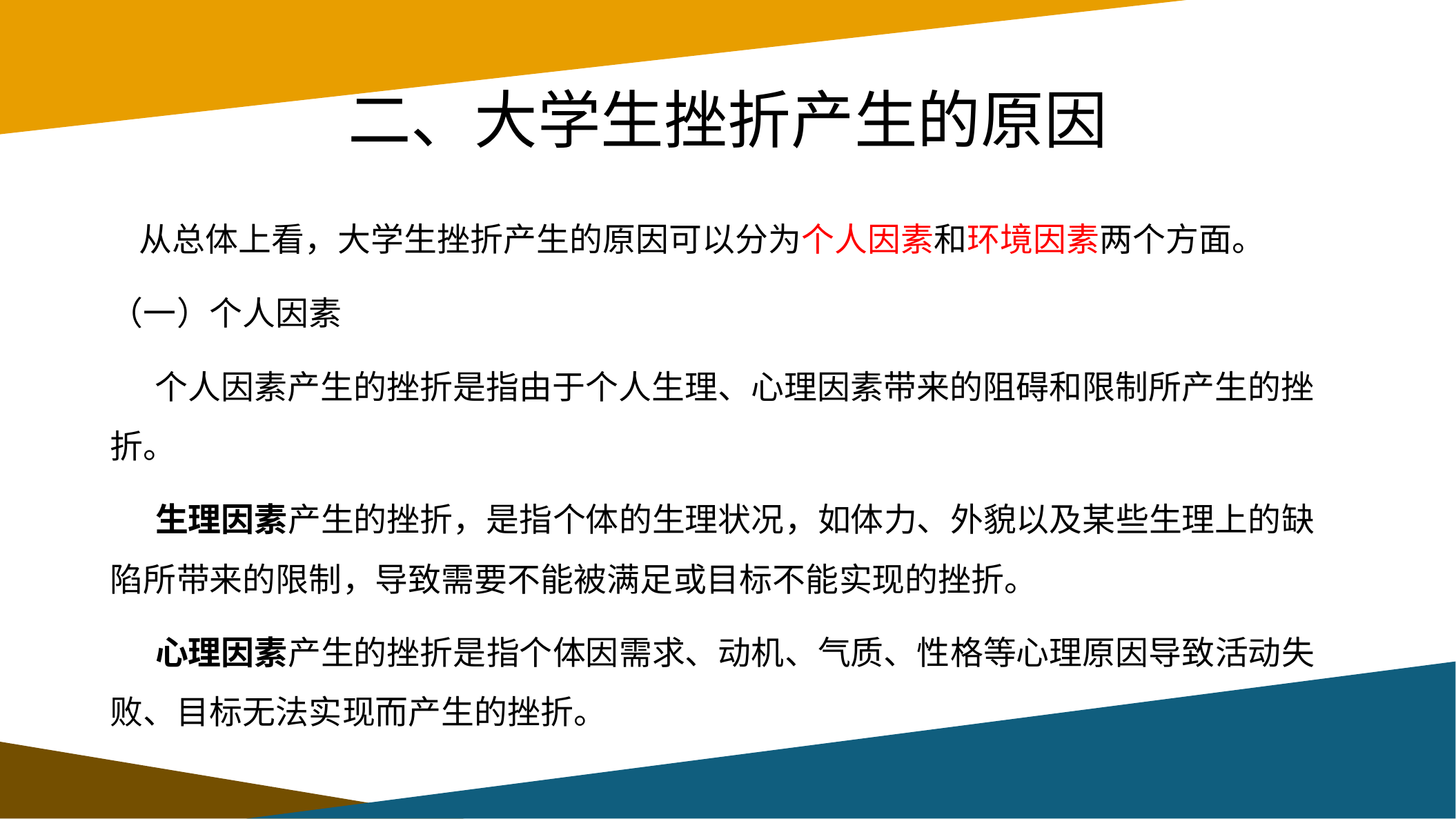

# 二、大学生挫折产生的原因
   从总体上看，大学生挫折产生的原因可以分为个人因素和环境因素两个方面。
（一）个人因素
     个人因素产生的挫折是指由于个人生理、心理因素带来的阻碍和限制所产生的挫折。
     生理因素产生的挫折，是指个体的生理状况，如体力、外貌以及某些生理上的缺陷所带来的限制，导致需要不能被满足或目标不能实现的挫折。
     心理因素产生的挫折是指个体因需求、动机、气质、性格等心理原因导致活动失败、目标无法实现而产生的挫折。